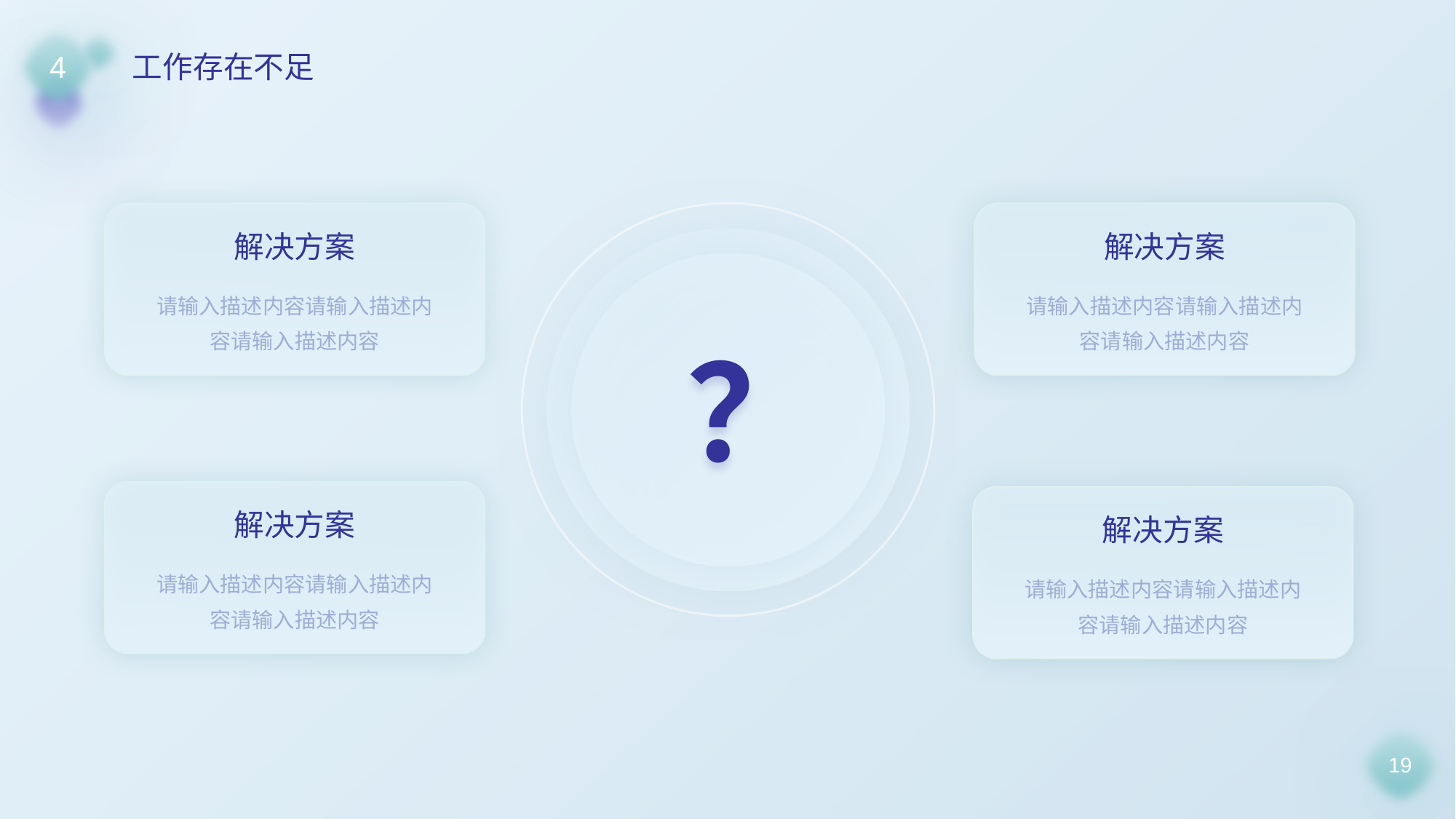

4

工作存在不足

解决方案
请输入描述内容请输入描述内容请输入描述内容

解决方案
请输入描述内容请输入描述内容请输入描述内容

？

解决方案
请输入描述内容请输入描述内容请输入描述内容

解决方案
请输入描述内容请输入描述内容请输入描述内容

19